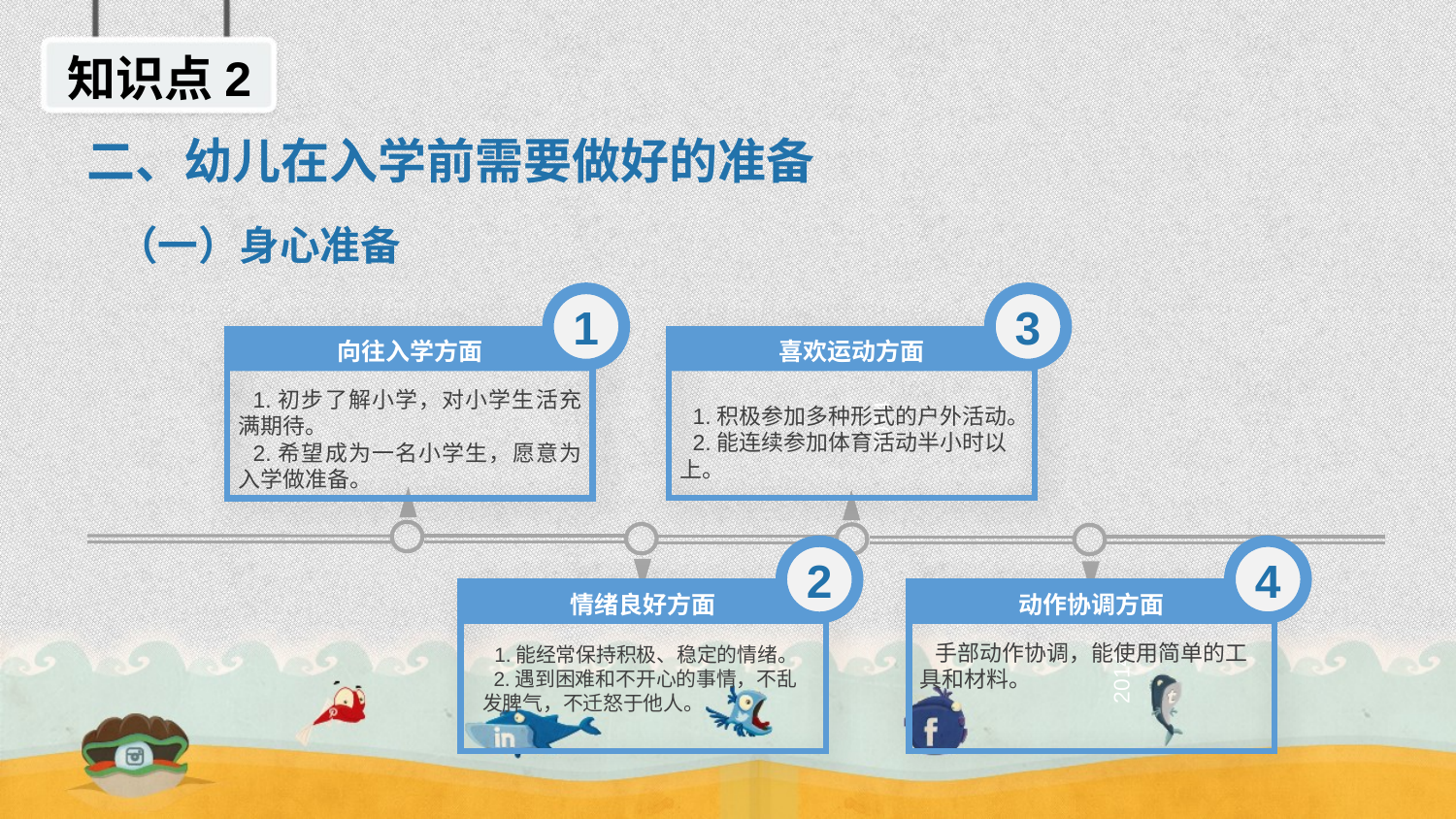

知识点2
二、幼儿在入学前需要做好的准备
（一）身心准备
3
1

喜欢运动方面
向往入学方面
  1.初步了解小学，对小学生活充满期待。
  2.希望成为一名小学生，愿意为入学做准备。
  1.积极参加多种形式的户外活动。
  2.能连续参加体育活动半小时以上。
2014

4
2

动作协调方面
情绪良好方面
  手部动作协调，能使用简单的工具和材料。
  1.能经常保持积极、稳定的情绪。
  2.遇到困难和不开心的事情，不乱发脾气，不迁怒于他人。
2014